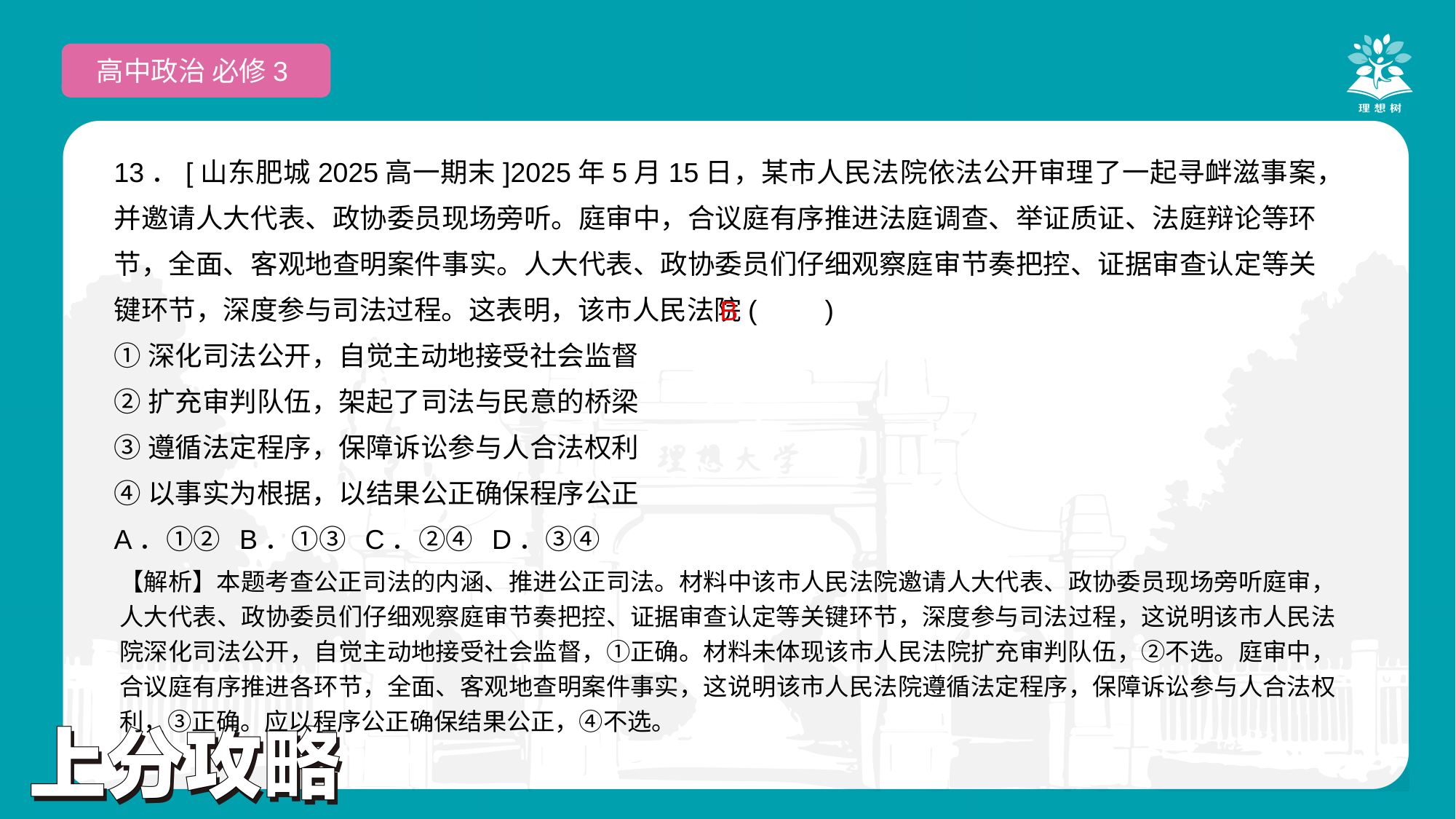

高中政治 必修3
13．[山东肥城2025高一期末]2025年5月15日，某市人民法院依法公开审理了一起寻衅滋事案，并邀请人大代表、政协委员现场旁听。庭审中，合议庭有序推进法庭调查、举证质证、法庭辩论等环节，全面、客观地查明案件事实。人大代表、政协委员们仔细观察庭审节奏把控、证据审查认定等关键环节，深度参与司法过程。这表明，该市人民法院(　　)
①深化司法公开，自觉主动地接受社会监督
②扩充审判队伍，架起了司法与民意的桥梁
③遵循法定程序，保障诉讼参与人合法权利
④以事实为根据，以结果公正确保程序公正
A．①②  B．①③  C．②④  D．③④
B
【解析】本题考查公正司法的内涵、推进公正司法。材料中该市人民法院邀请人大代表、政协委员现场旁听庭审，人大代表、政协委员们仔细观察庭审节奏把控、证据审查认定等关键环节，深度参与司法过程，这说明该市人民法院深化司法公开，自觉主动地接受社会监督，①正确。材料未体现该市人民法院扩充审判队伍，②不选。庭审中，合议庭有序推进各环节，全面、客观地查明案件事实，这说明该市人民法院遵循法定程序，保障诉讼参与人合法权利，③正确。应以程序公正确保结果公正，④不选。